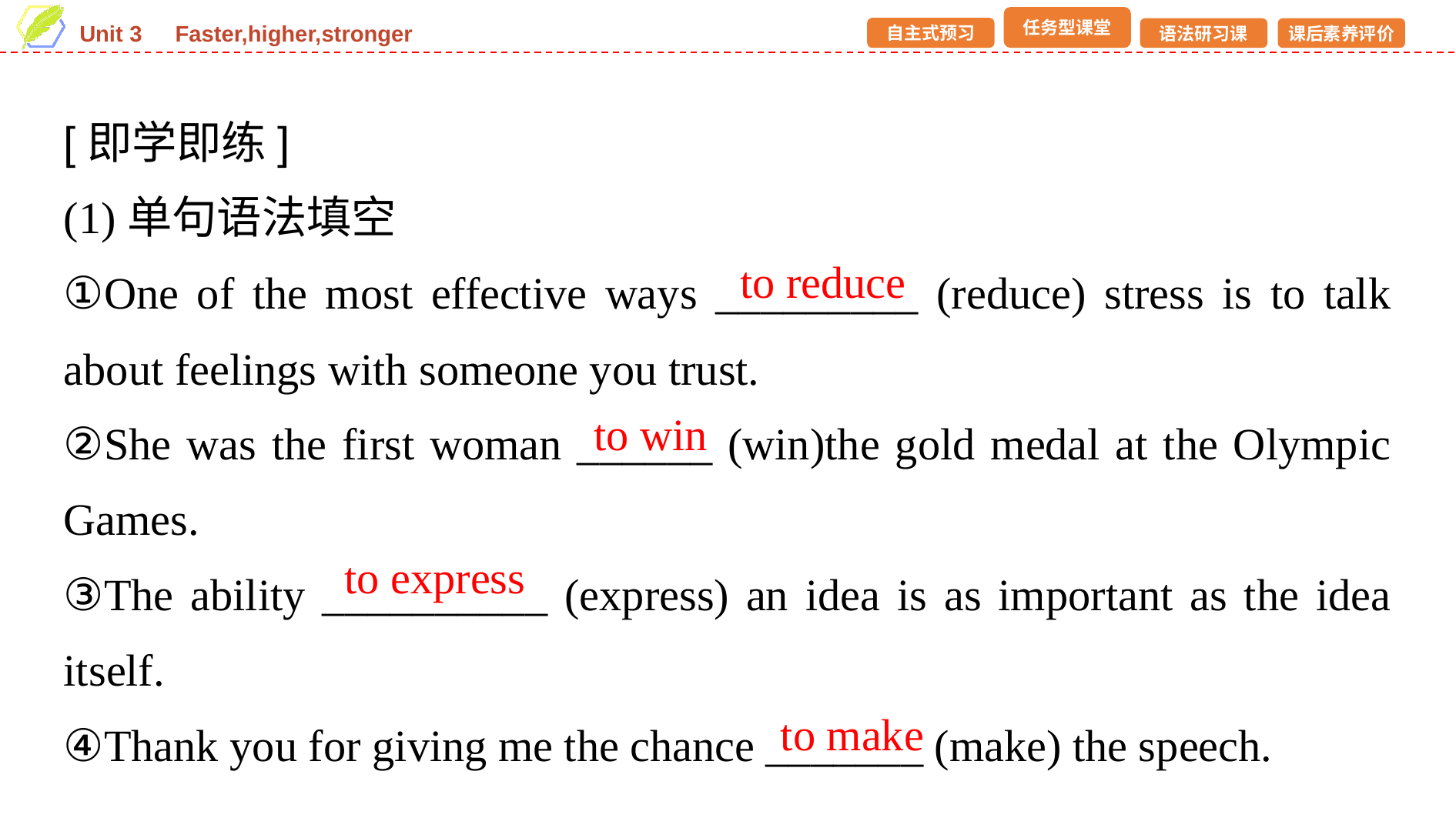

[即学即练]
(1)单句语法填空
①One of the most effective ways _________ (reduce) stress is to talk about feelings with someone you trust.
②She was the first woman ______ (win)the gold medal at the Olympic Games.
③The ability __________ (express) an idea is as important as the idea itself.
④Thank you for giving me the chance _______ (make) the speech.
to reduce
to win
to express
to make